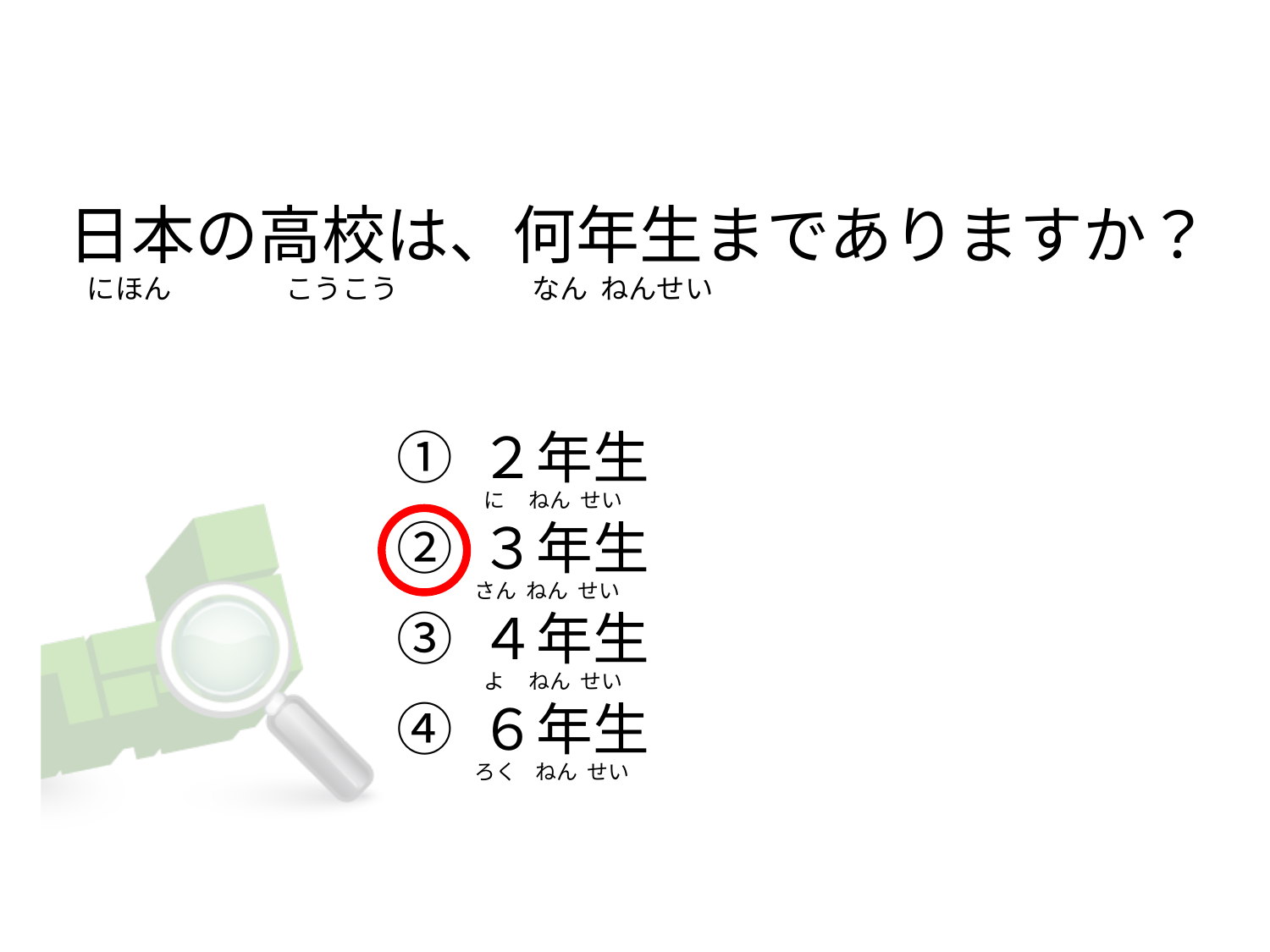

# 日本の高校は、何年生までありますか？    にほん                  こうこう                     なん  ねんせい
① ２年生
② ３年生
③ ４年生
④ ６年生

 に     ねん  せい

さん  ねん  せい
 よ     ねん  せい
ろく    ねん  せい